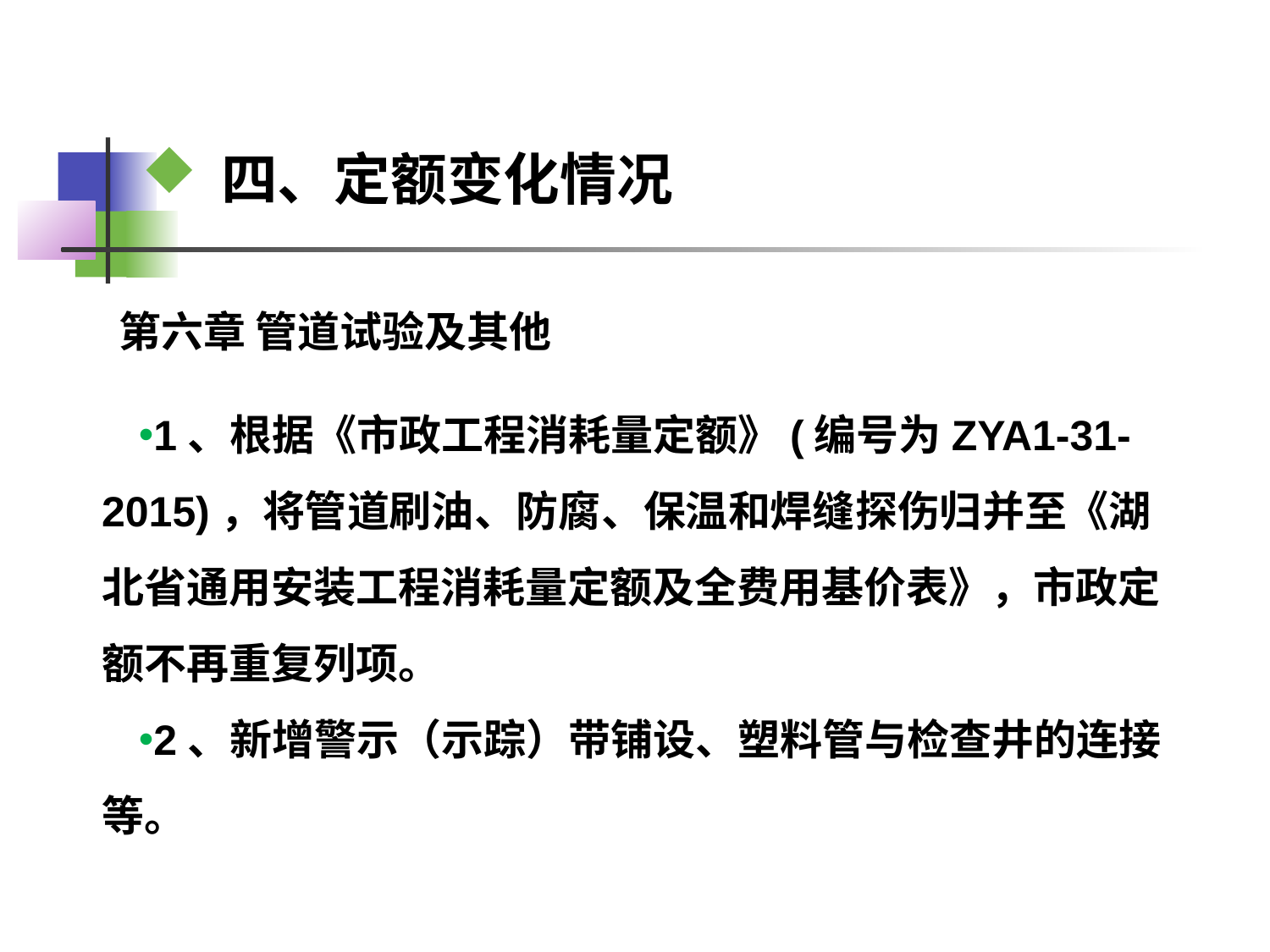

四、定额变化情况
第六章 管道试验及其他
1、根据《市政工程消耗量定额》(编号为ZYA1-31-2015)，将管道刷油、防腐、保温和焊缝探伤归并至《湖北省通用安装工程消耗量定额及全费用基价表》，市政定额不再重复列项。
2、新增警示（示踪）带铺设、塑料管与检查井的连接等。